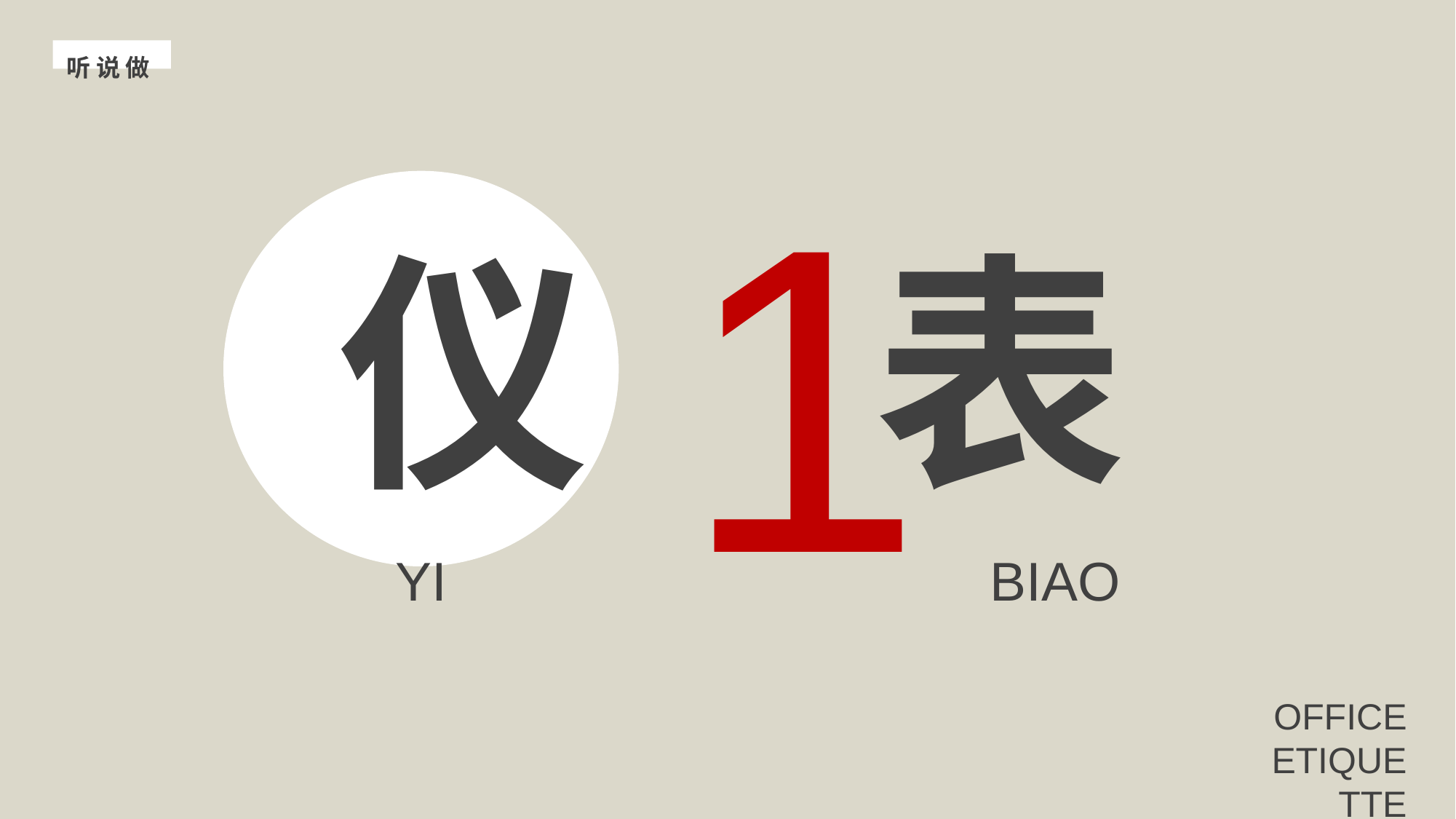

听 说 做
1

仪     表
YI
BIAO
OFFICE ETIQUETTE